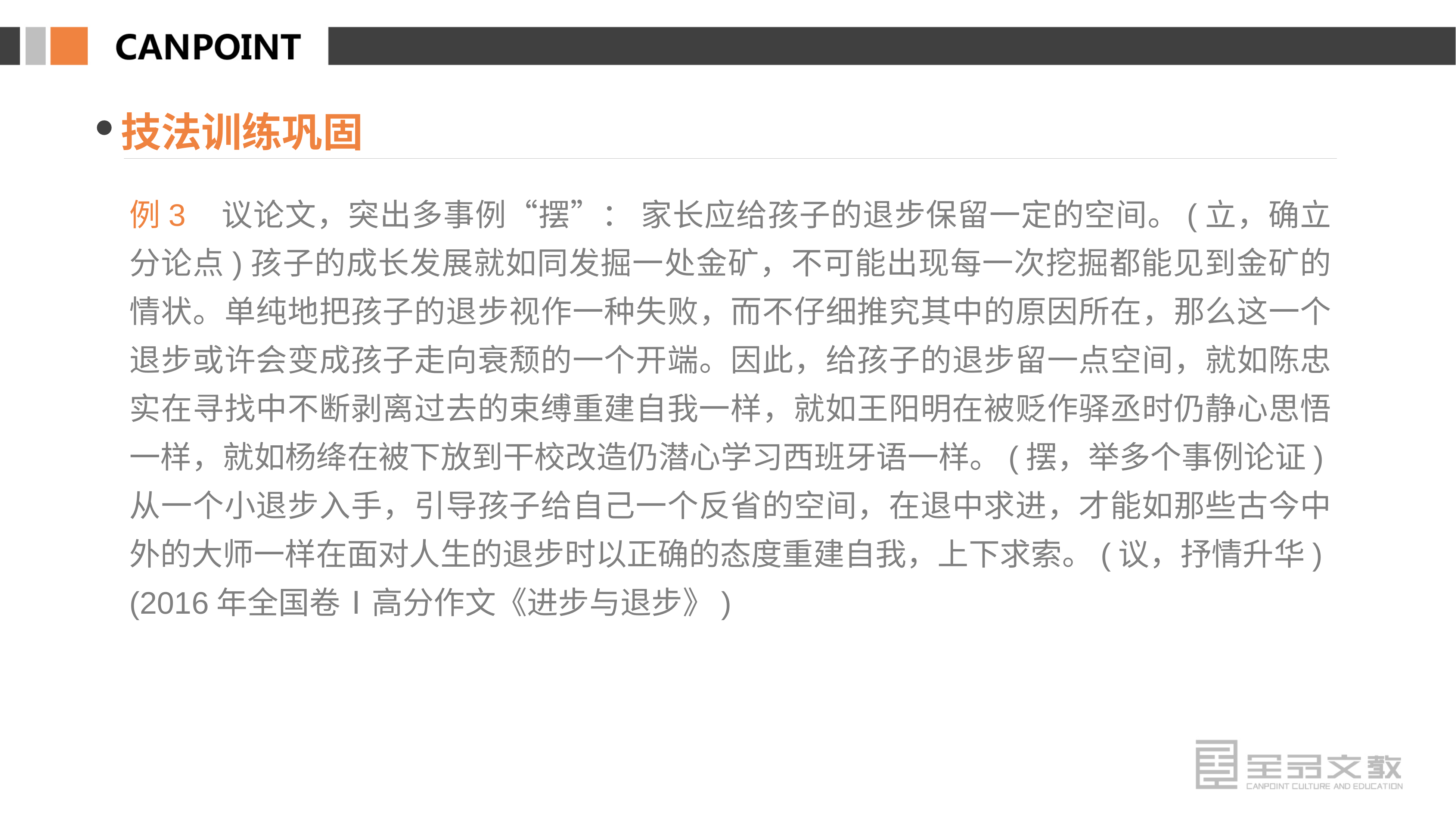

技法训练巩固

例3   议论文，突出多事例“摆”： 家长应给孩子的退步保留一定的空间。(立，确立分论点)孩子的成长发展就如同发掘一处金矿，不可能出现每一次挖掘都能见到金矿的情状。单纯地把孩子的退步视作一种失败，而不仔细推究其中的原因所在，那么这一个退步或许会变成孩子走向衰颓的一个开端。因此，给孩子的退步留一点空间，就如陈忠实在寻找中不断剥离过去的束缚重建自我一样，就如王阳明在被贬作驿丞时仍静心思悟一样，就如杨绛在被下放到干校改造仍潜心学习西班牙语一样。(摆，举多个事例论证)从一个小退步入手，引导孩子给自己一个反省的空间，在退中求进，才能如那些古今中外的大师一样在面对人生的退步时以正确的态度重建自我，上下求索。(议，抒情升华)
(2016年全国卷Ⅰ高分作文《进步与退步》)